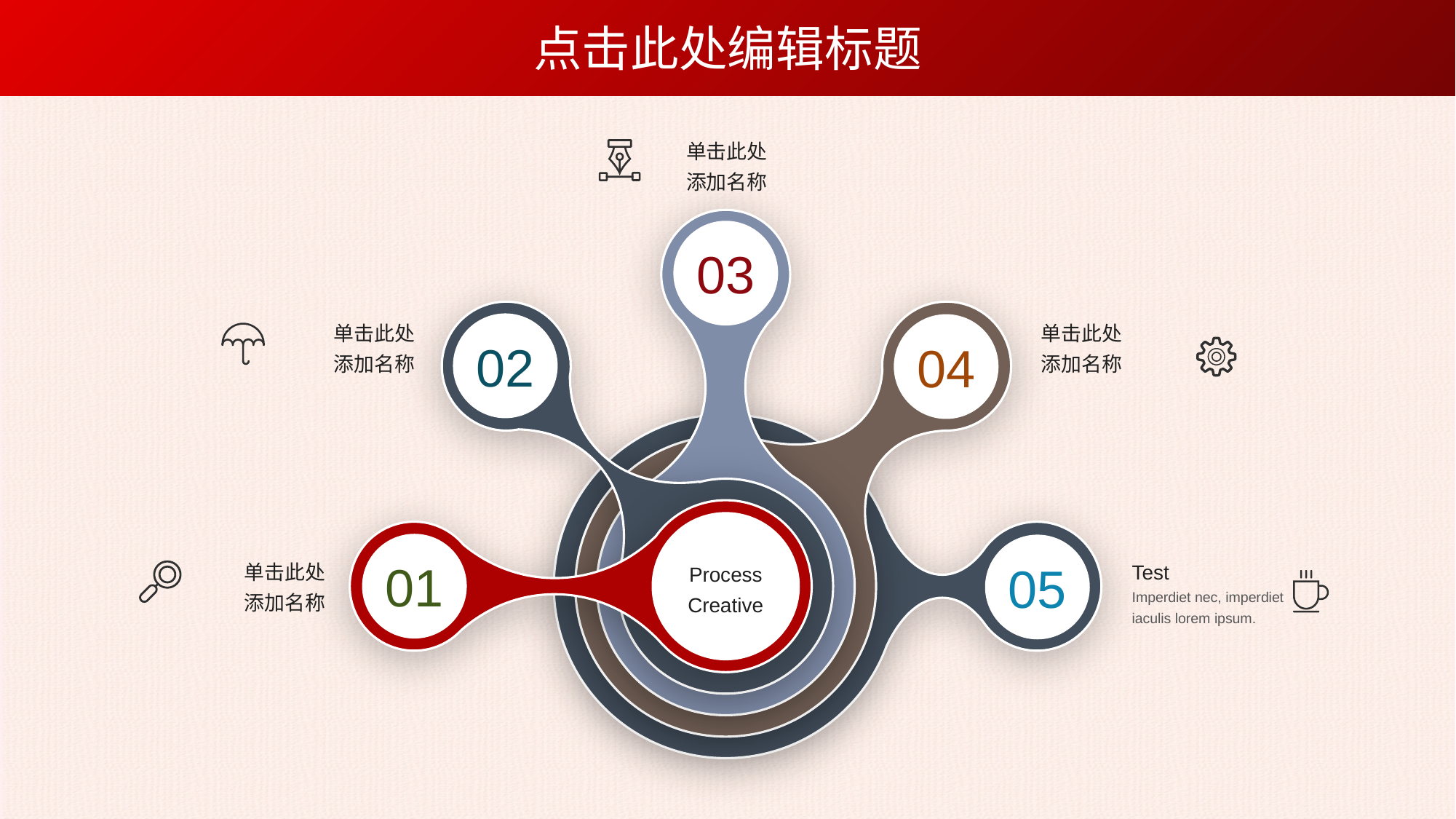

点击此处编辑标题
单击此处
添加名称

03

02

04
单击此处
添加名称
单击此处
添加名称

05

01
Process Creative
单击此处
添加名称
Test
Imperdiet nec, imperdiet iaculis lorem ipsum.